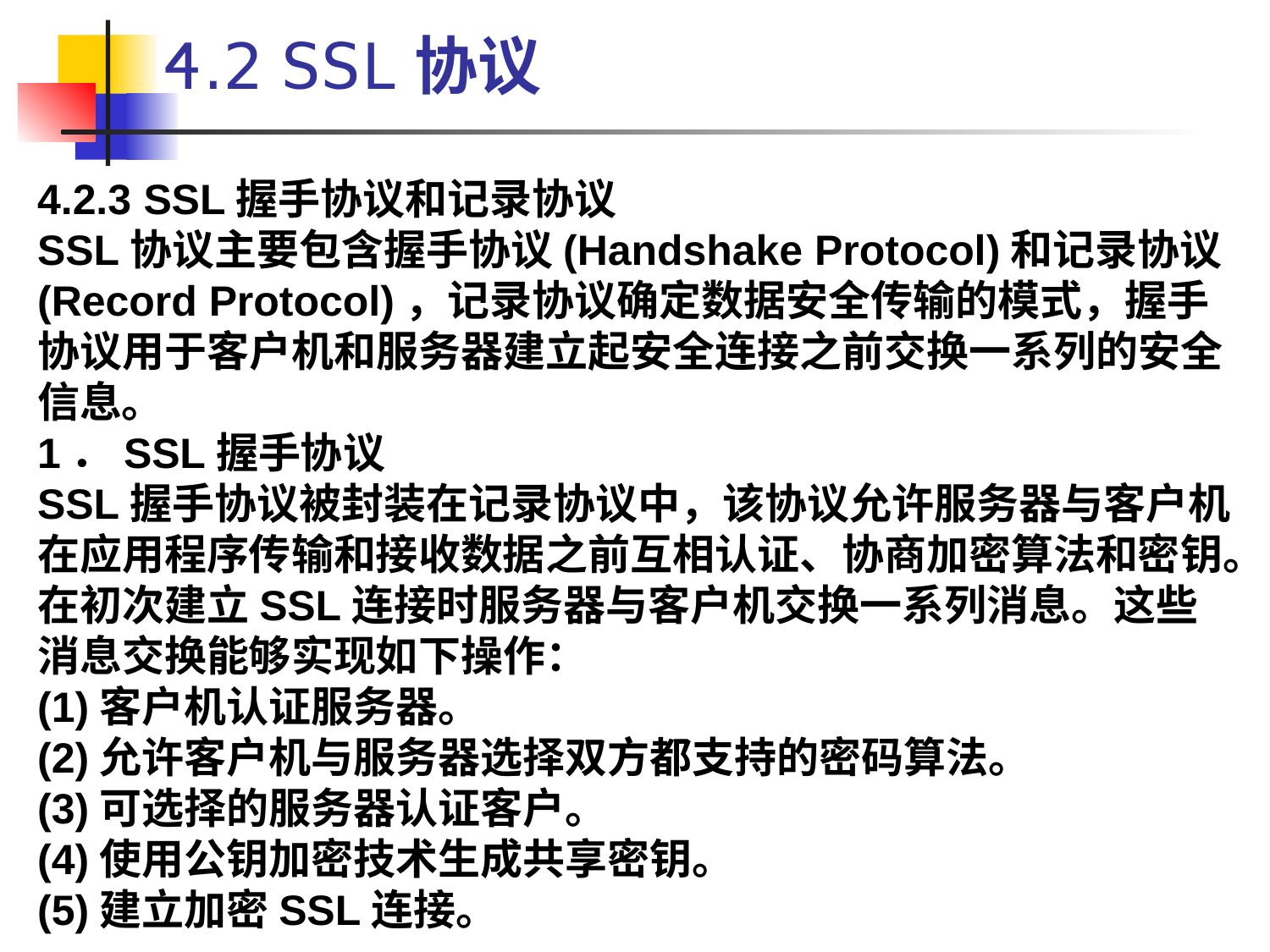

4.2 SSL协议
4.2.3 SSL握手协议和记录协议
SSL协议主要包含握手协议(Handshake Protocol)和记录协议(Record Protocol)，记录协议确定数据安全传输的模式，握手协议用于客户机和服务器建立起安全连接之前交换一系列的安全信息。
1．SSL握手协议
SSL握手协议被封装在记录协议中，该协议允许服务器与客户机在应用程序传输和接收数据之前互相认证、协商加密算法和密钥。在初次建立SSL连接时服务器与客户机交换一系列消息。这些消息交换能够实现如下操作：
(1)客户机认证服务器。
(2)允许客户机与服务器选择双方都支持的密码算法。
(3)可选择的服务器认证客户。
(4)使用公钥加密技术生成共享密钥。
(5)建立加密SSL连接。